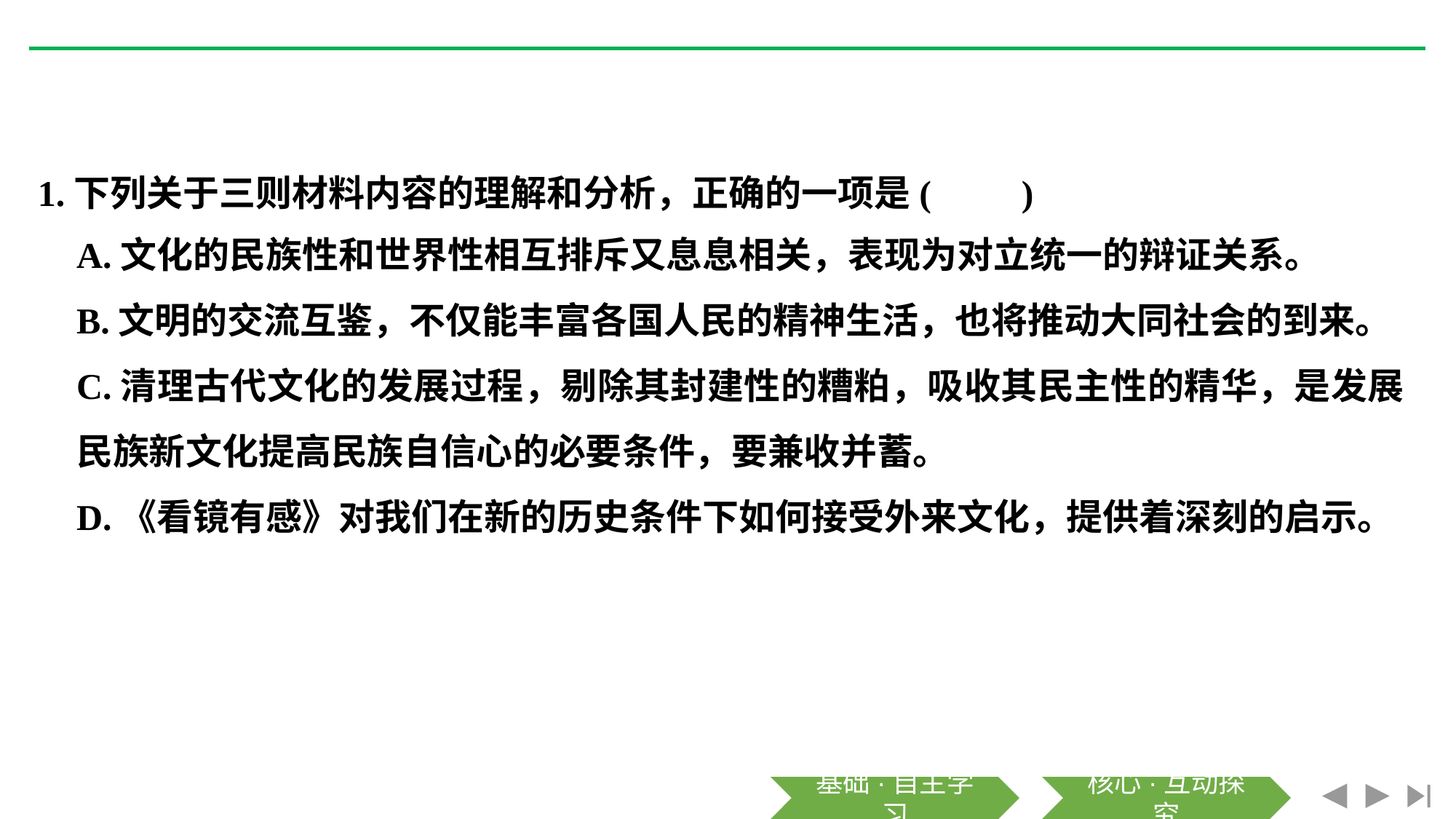

1.下列关于三则材料内容的理解和分析，正确的一项是(　　)
A.文化的民族性和世界性相互排斥又息息相关，表现为对立统一的辩证关系。
B.文明的交流互鉴，不仅能丰富各国人民的精神生活，也将推动大同社会的到来。
C.清理古代文化的发展过程，剔除其封建性的糟粕，吸收其民主性的精华，是发展民族新文化提高民族自信心的必要条件，要兼收并蓄。
D.《看镜有感》对我们在新的历史条件下如何接受外来文化，提供着深刻的启示。